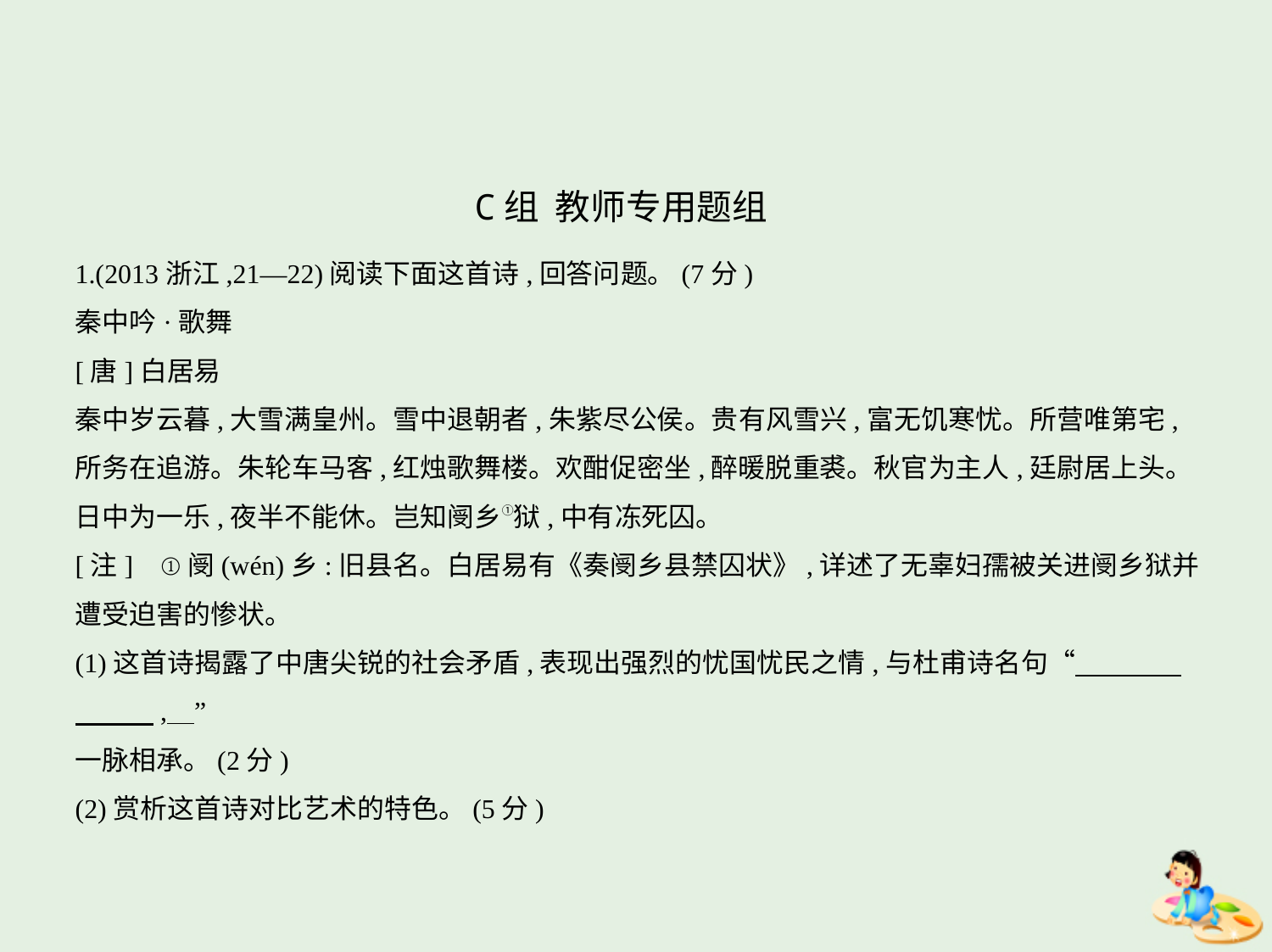

C组  教师专用题组
1.(2013浙江,21—22)阅读下面这首诗,回答问题。(7分)
秦中吟·歌舞
[唐]白居易
秦中岁云暮,大雪满皇州。雪中退朝者,朱紫尽公侯。贵有风雪兴,富无饥寒忧。所营唯第宅,
所务在追游。朱轮车马客,红烛歌舞楼。欢酣促密坐,醉暖脱重裘。秋官为主人,廷尉居上头。
日中为一乐,夜半不能休。岂知阌乡①狱,中有冻死囚。
[注]    ①阌(wén)乡:旧县名。白居易有《奏阌乡县禁囚状》,详述了无辜妇孺被关进阌乡狱并
遭受迫害的惨状。
(1)这首诗揭露了中唐尖锐的社会矛盾,表现出强烈的忧国忧民之情,与杜甫诗名句“　　　    
　　    ,    ”
一脉相承。(2分)
(2)赏析这首诗对比艺术的特色。(5分)